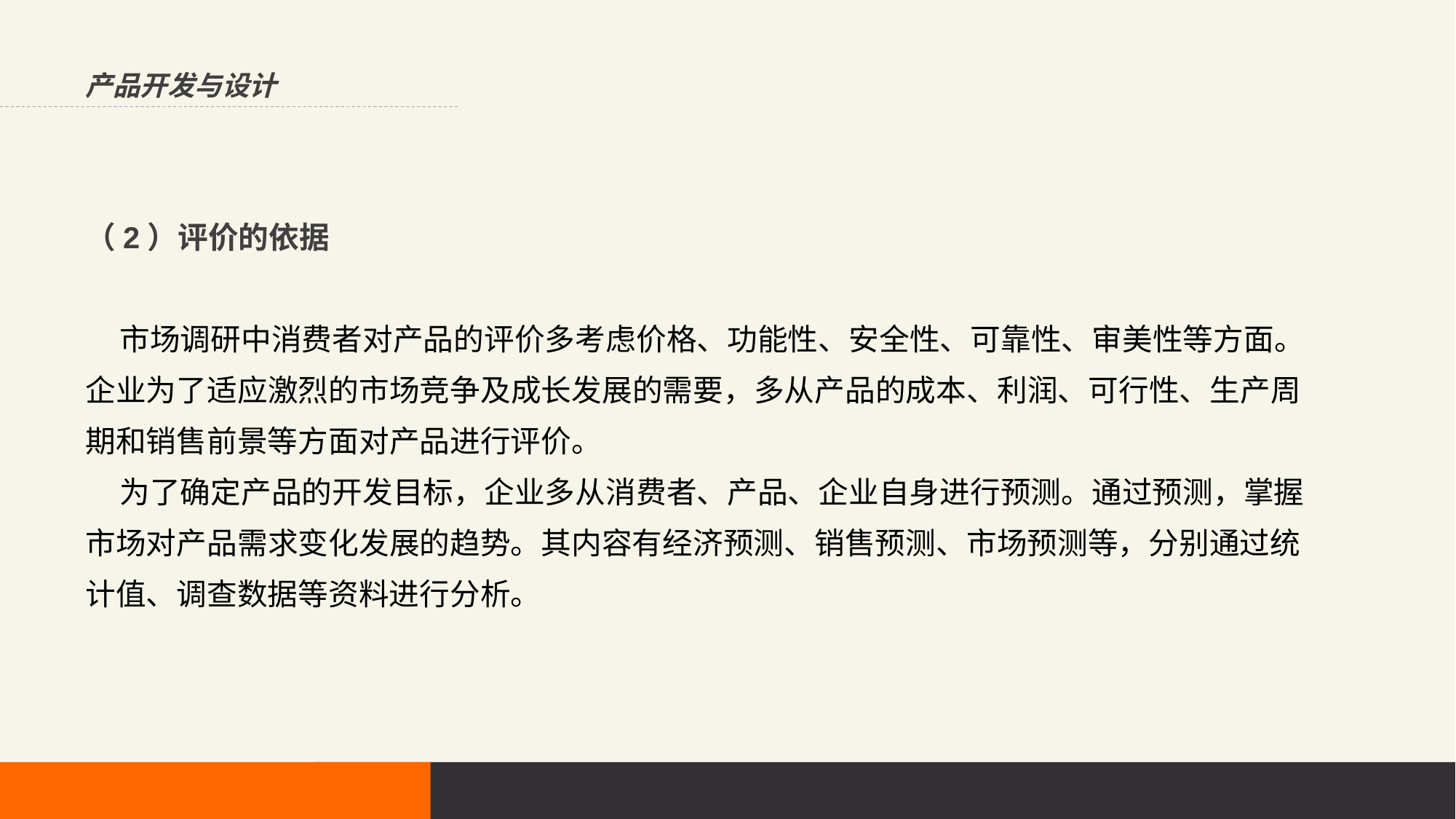

产品开发与设计
（2）评价的依据

    市场调研中消费者对产品的评价多考虑价格、功能性、安全性、可靠性、审美性等方面。企业为了适应激烈的市场竞争及成长发展的需要，多从产品的成本、利润、可行性、生产周期和销售前景等方面对产品进行评价。
    为了确定产品的开发目标，企业多从消费者、产品、企业自身进行预测。通过预测，掌握市场对产品需求变化发展的趋势。其内容有经济预测、销售预测、市场预测等，分别通过统计值、调查数据等资料进行分析。